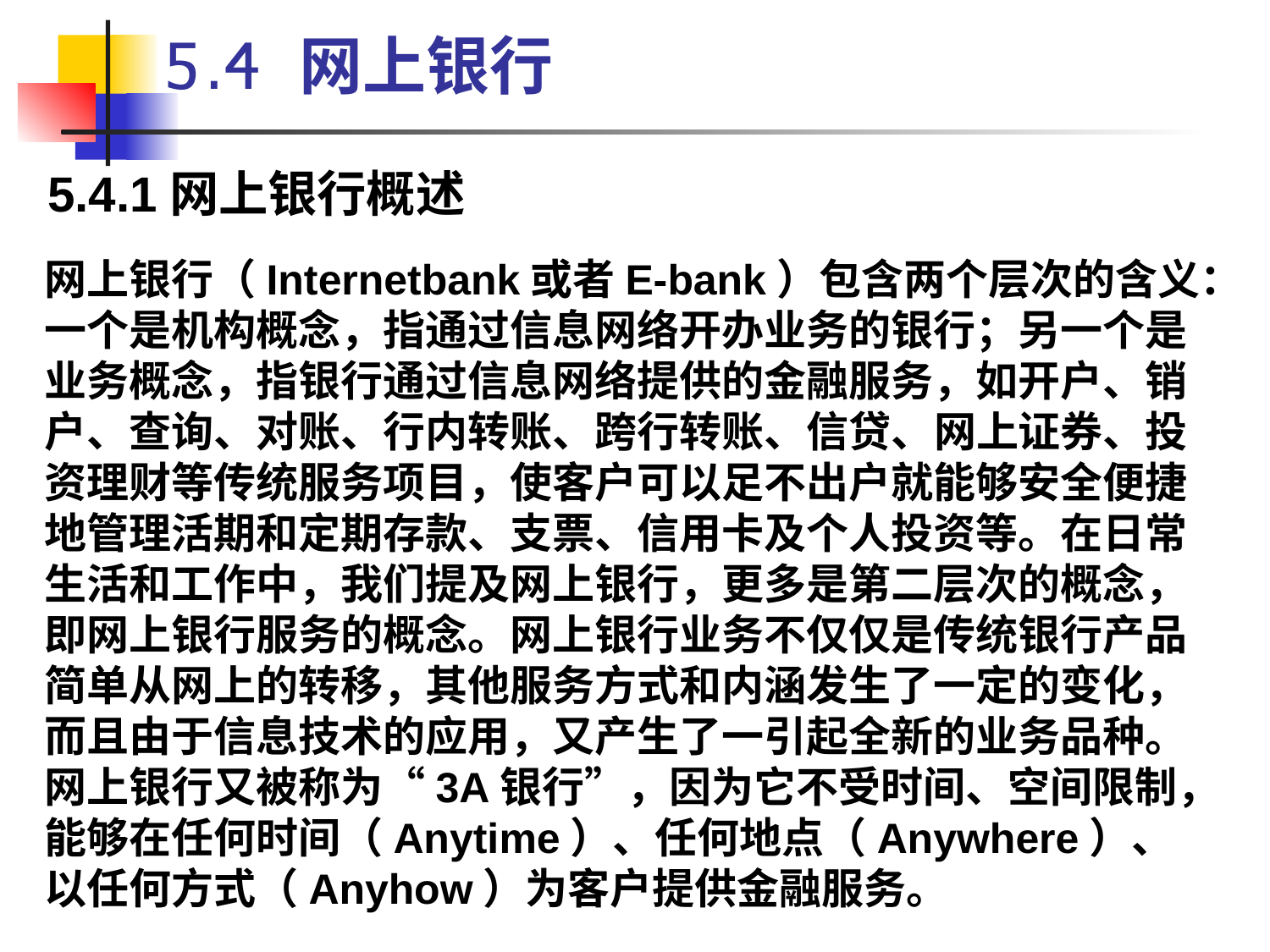

5.4 网上银行
5.4.1网上银行概述
网上银行（Internetbank或者E-bank）包含两个层次的含义：一个是机构概念，指通过信息网络开办业务的银行；另一个是业务概念，指银行通过信息网络提供的金融服务，如开户、销户、查询、对账、行内转账、跨行转账、信贷、网上证券、投资理财等传统服务项目，使客户可以足不出户就能够安全便捷地管理活期和定期存款、支票、信用卡及个人投资等。在日常生活和工作中，我们提及网上银行，更多是第二层次的概念，即网上银行服务的概念。网上银行业务不仅仅是传统银行产品简单从网上的转移，其他服务方式和内涵发生了一定的变化，而且由于信息技术的应用，又产生了一引起全新的业务品种。
网上银行又被称为“3A银行”，因为它不受时间、空间限制，能够在任何时间（Anytime）、任何地点（Anywhere）、以任何方式（Anyhow）为客户提供金融服务。